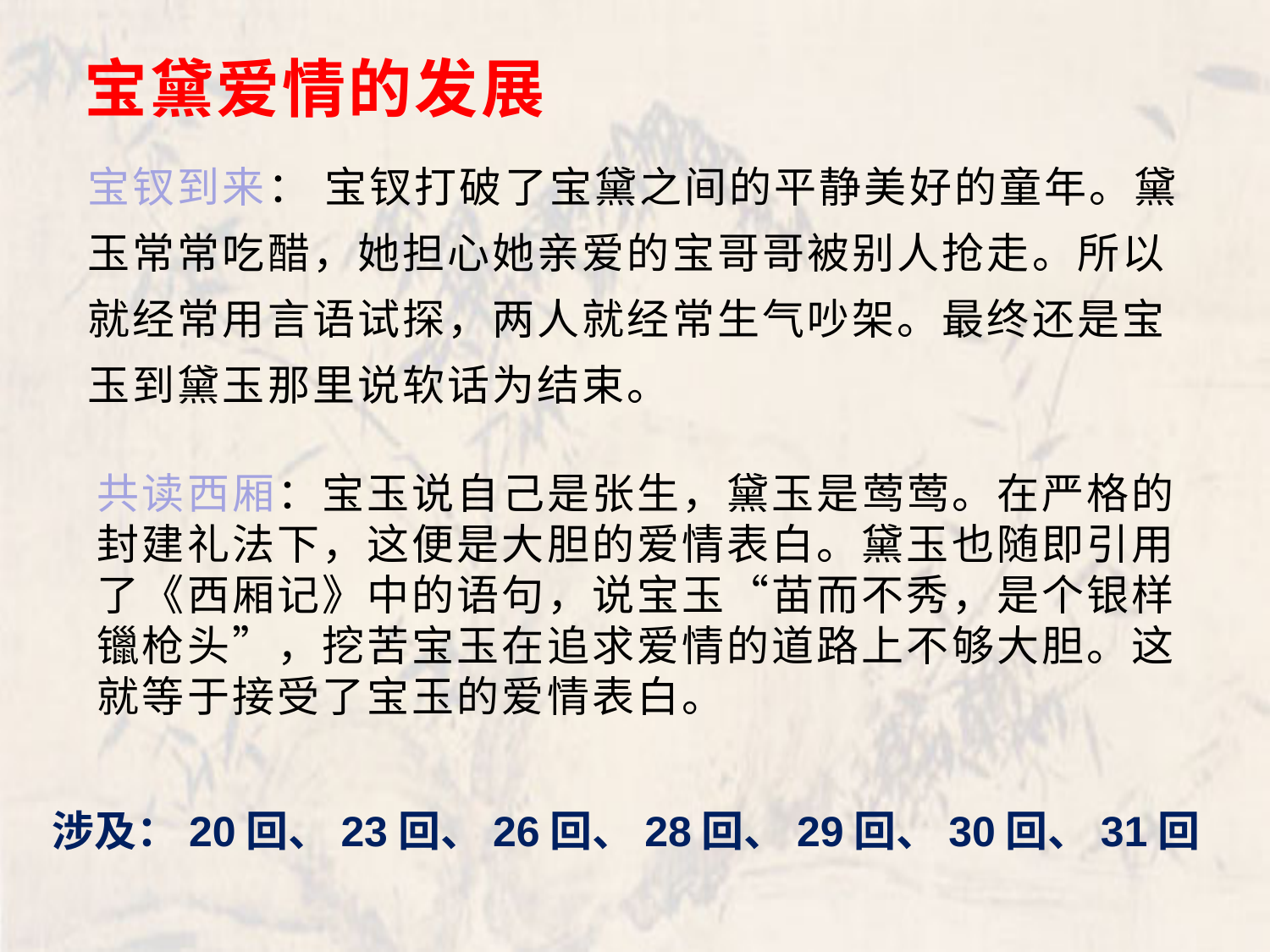

宝黛爱情的发展
宝钗到来： 宝钗打破了宝黛之间的平静美好的童年。黛玉常常吃醋，她担心她亲爱的宝哥哥被别人抢走。所以就经常用言语试探，两人就经常生气吵架。最终还是宝玉到黛玉那里说软话为结束。
共读西厢：宝玉说自己是张生，黛玉是莺莺。在严格的封建礼法下，这便是大胆的爱情表白。黛玉也随即引用了《西厢记》中的语句，说宝玉“苗而不秀，是个银样镴枪头”，挖苦宝玉在追求爱情的道路上不够大胆。这就等于接受了宝玉的爱情表白。
涉及：20回、23回、26回、28回、29回、30回、31回